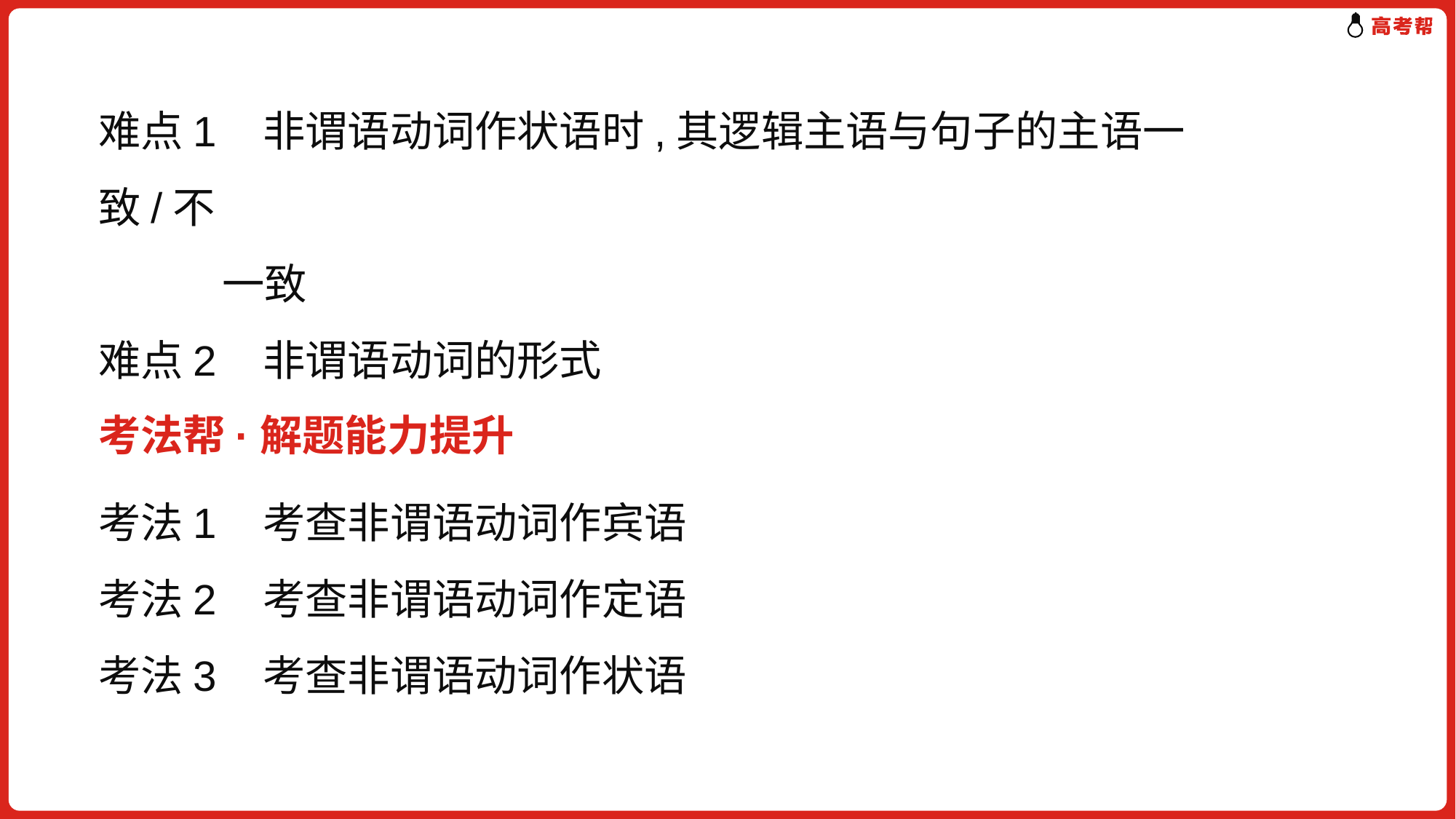

难点1   非谓语动词作状语时,其逻辑主语与句子的主语一致/不
            一致
难点2   非谓语动词的形式

考法帮·解题能力提升
考法1   考查非谓语动词作宾语
考法2   考查非谓语动词作定语
考法3   考查非谓语动词作状语